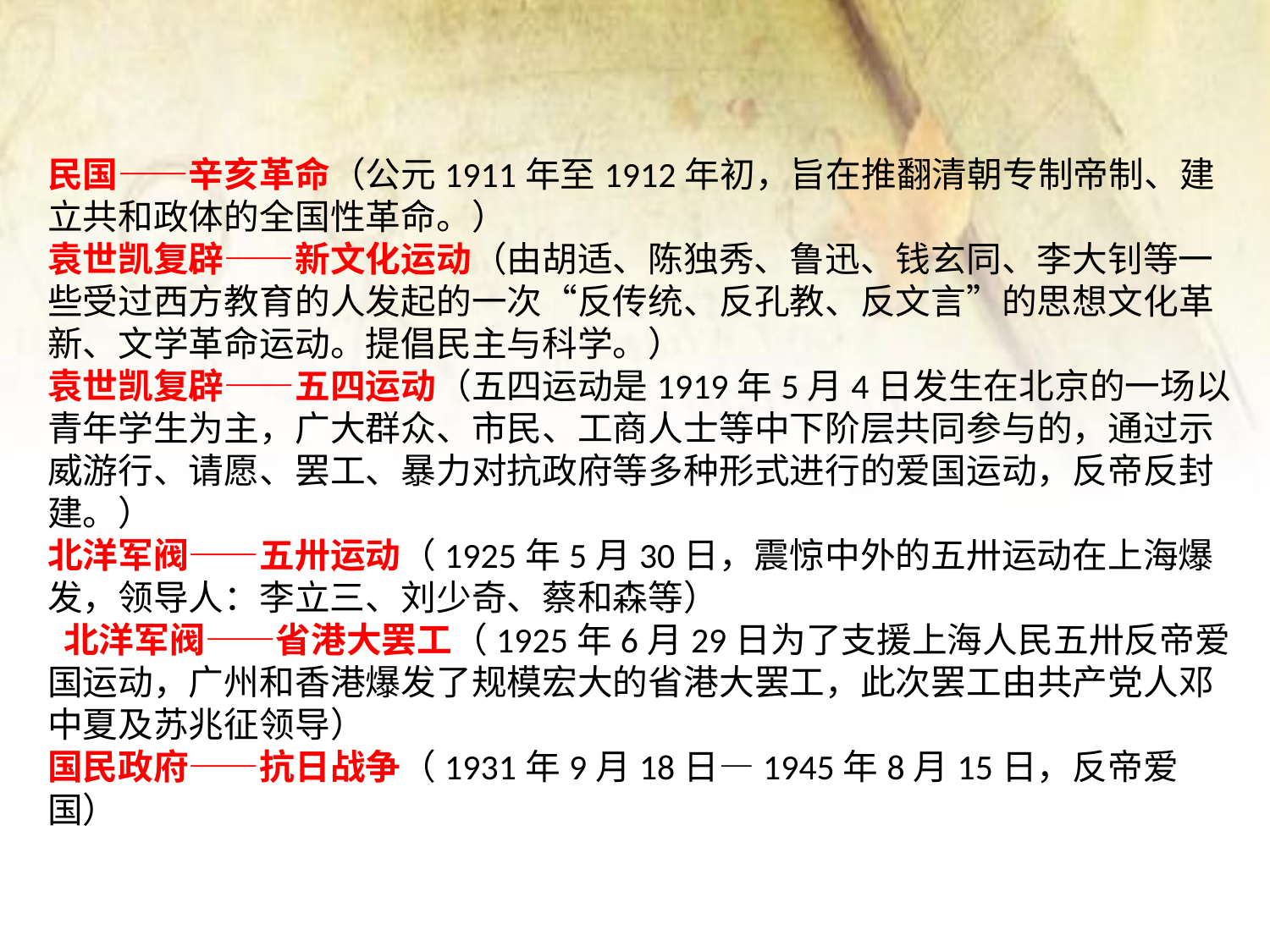

民国——辛亥革命（公元1911年至1912年初，旨在推翻清朝专制帝制、建立共和政体的全国性革命。）
袁世凯复辟——新文化运动（由胡适、陈独秀、鲁迅、钱玄同、李大钊等一些受过西方教育的人发起的一次“反传统、反孔教、反文言”的思想文化革新、文学革命运动。提倡民主与科学。）
袁世凯复辟——五四运动（五四运动是1919年5月4日发生在北京的一场以青年学生为主，广大群众、市民、工商人士等中下阶层共同参与的，通过示威游行、请愿、罢工、暴力对抗政府等多种形式进行的爱国运动，反帝反封建。）
北洋军阀——五卅运动（1925年5月30日，震惊中外的五卅运动在上海爆发，领导人：李立三、刘少奇、蔡和森等）
 北洋军阀——省港大罢工（1925年6月29日为了支援上海人民五卅反帝爱国运动，广州和香港爆发了规模宏大的省港大罢工，此次罢工由共产党人邓中夏及苏兆征领导）
国民政府——抗日战争（1931年9月18日—1945年8月15日，反帝爱国）